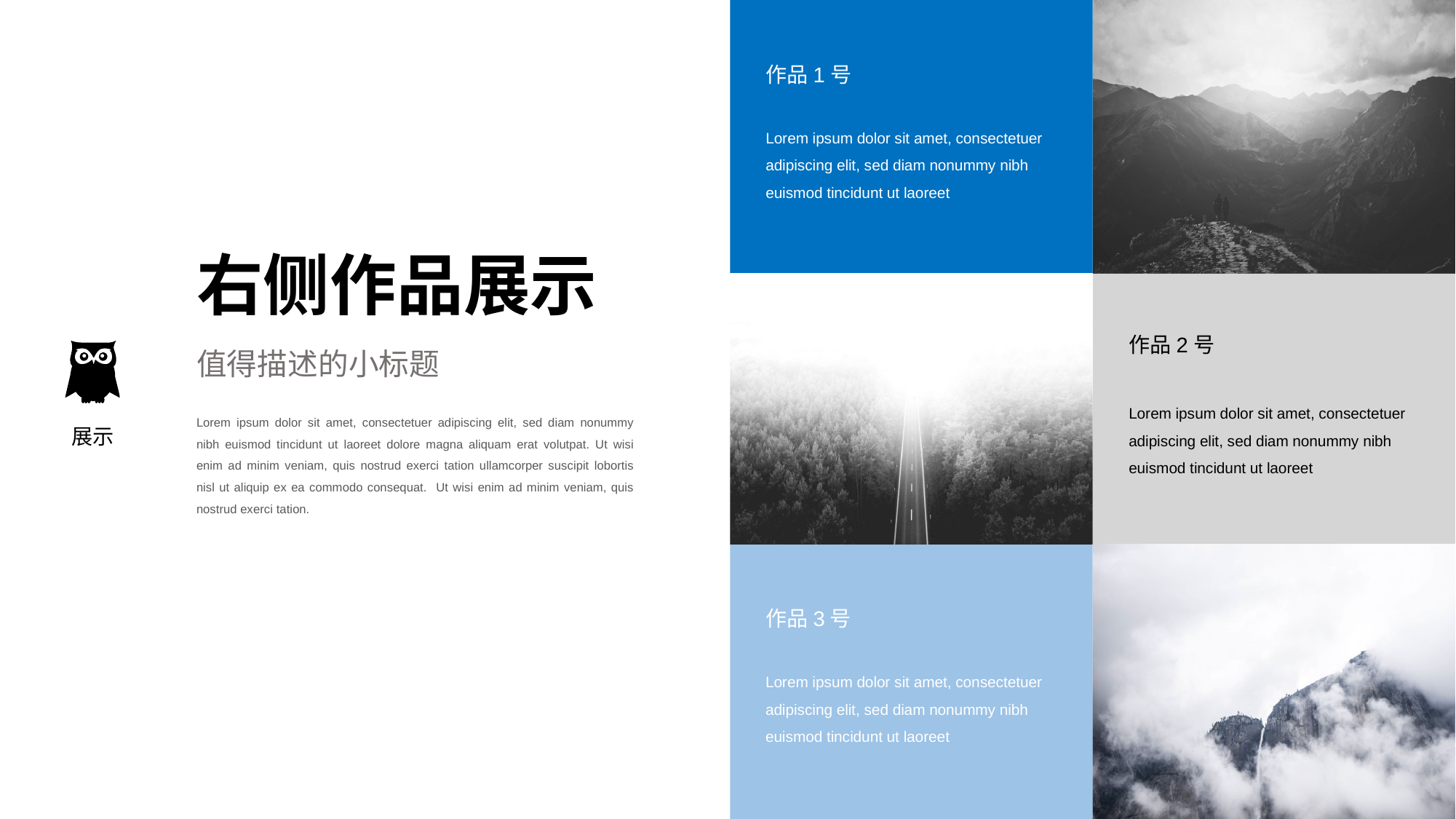

作品1号

Lorem ipsum dolor sit amet, consectetuer adipiscing elit, sed diam nonummy nibh euismod tincidunt ut laoreet
右侧作品展示

作品2号

Lorem ipsum dolor sit amet, consectetuer adipiscing elit, sed diam nonummy nibh euismod tincidunt ut laoreet
值得描述的小标题

Lorem ipsum dolor sit amet, consectetuer adipiscing elit, sed diam nonummy nibh euismod tincidunt ut laoreet dolore magna aliquam erat volutpat. Ut wisi enim ad minim veniam, quis nostrud exerci tation ullamcorper suscipit lobortis nisl ut aliquip ex ea commodo consequat.  Ut wisi enim ad minim veniam, quis nostrud exerci tation.
展示

作品3号

Lorem ipsum dolor sit amet, consectetuer adipiscing elit, sed diam nonummy nibh euismod tincidunt ut laoreet